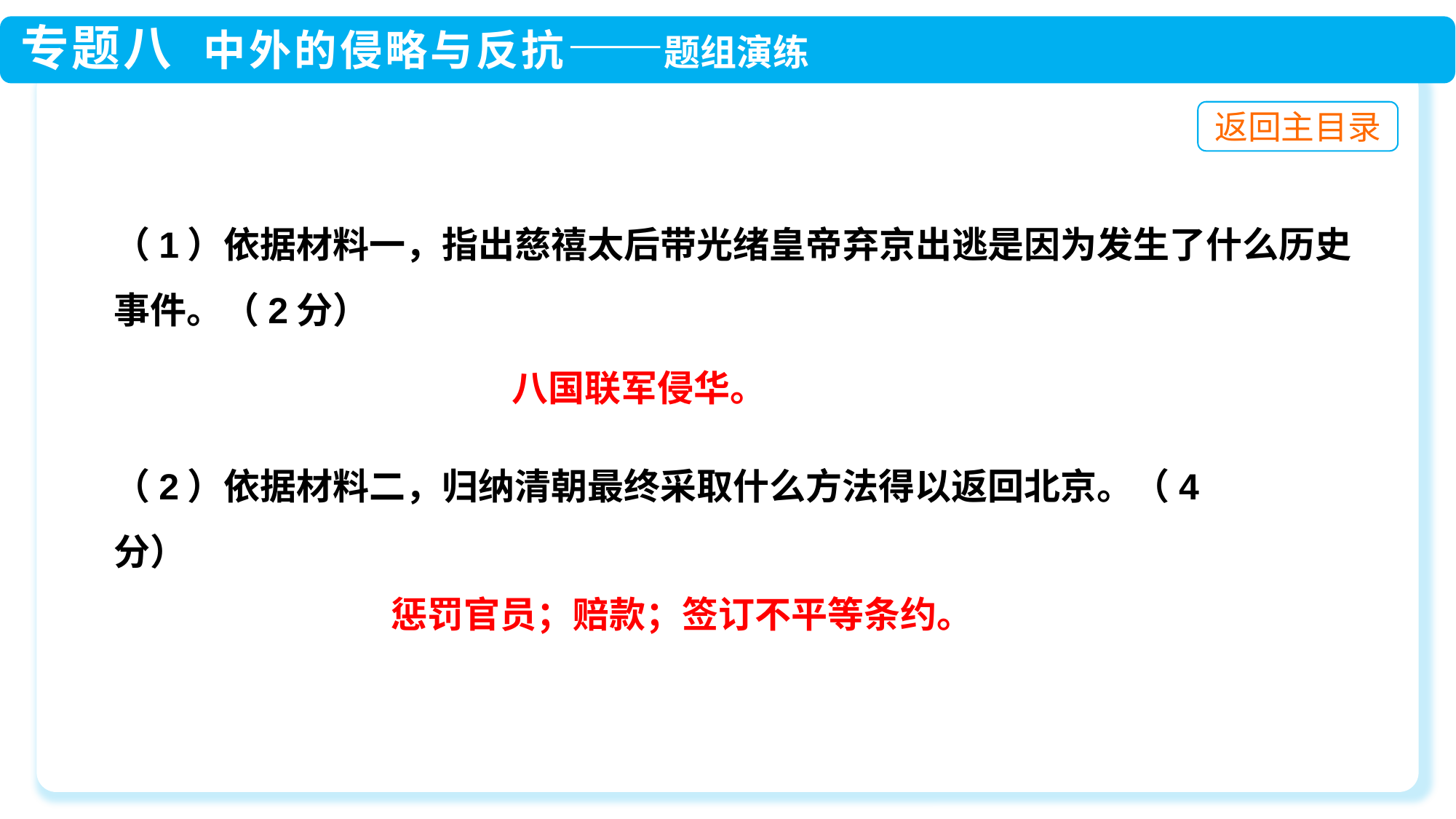

（1）依据材料一，指出慈禧太后带光绪皇帝弃京出逃是因为发生了什么历史事件。（2分）
 八国联军侵华。
（2）依据材料二，归纳清朝最终采取什么方法得以返回北京。（4分）
 惩罚官员；赔款；签订不平等条约。